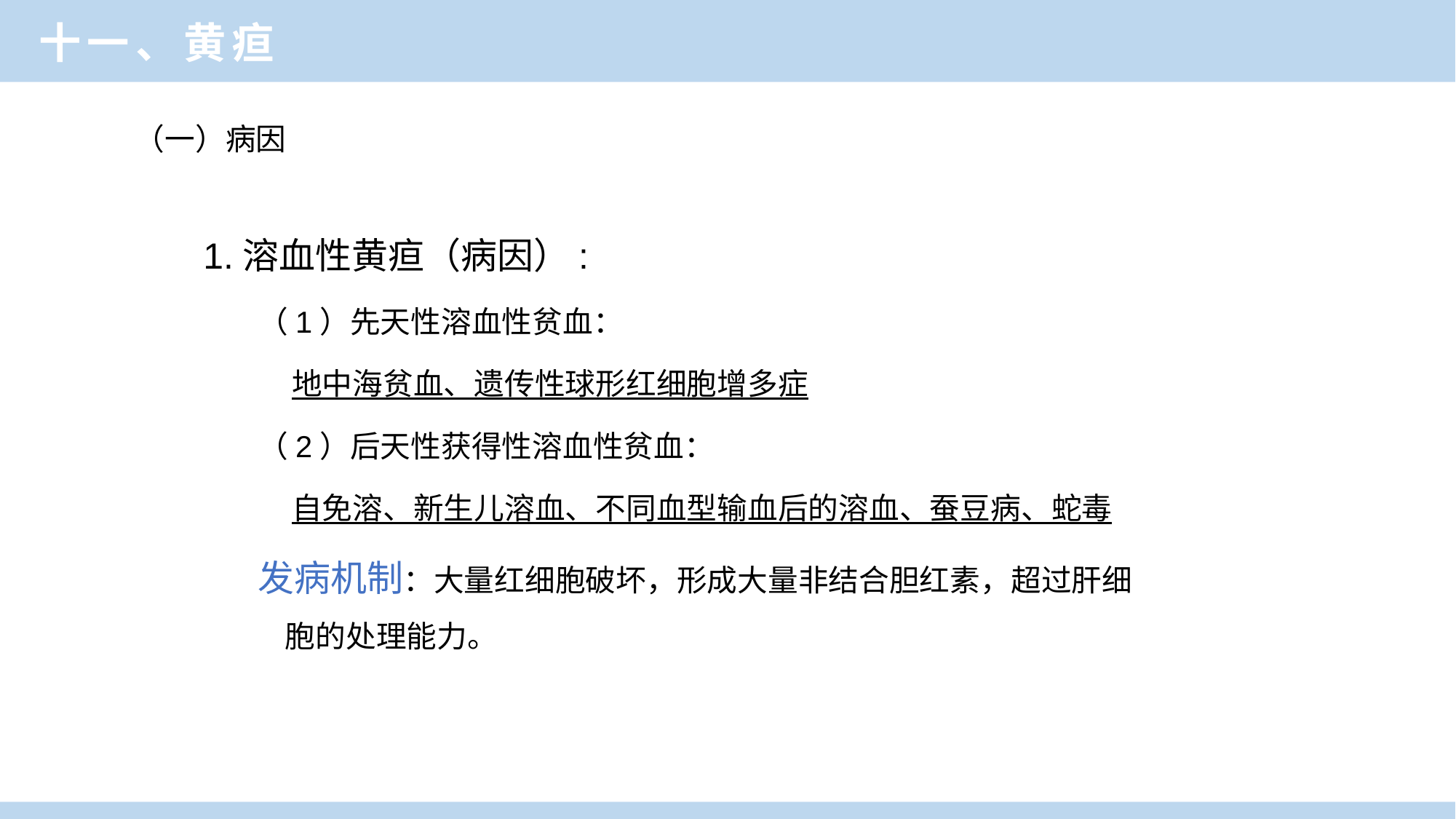

临床医学概论
十一、黄疸
（一）病因
1.溶血性黄疸（病因）:
（1）先天性溶血性贫血：
    地中海贫血、遗传性球形红细胞增多症
（2）后天性获得性溶血性贫血：
    自免溶、新生儿溶血、不同血型输血后的溶血、蚕豆病、蛇毒
发病机制：大量红细胞破坏，形成大量非结合胆红素，超过肝细胞的处理能力。